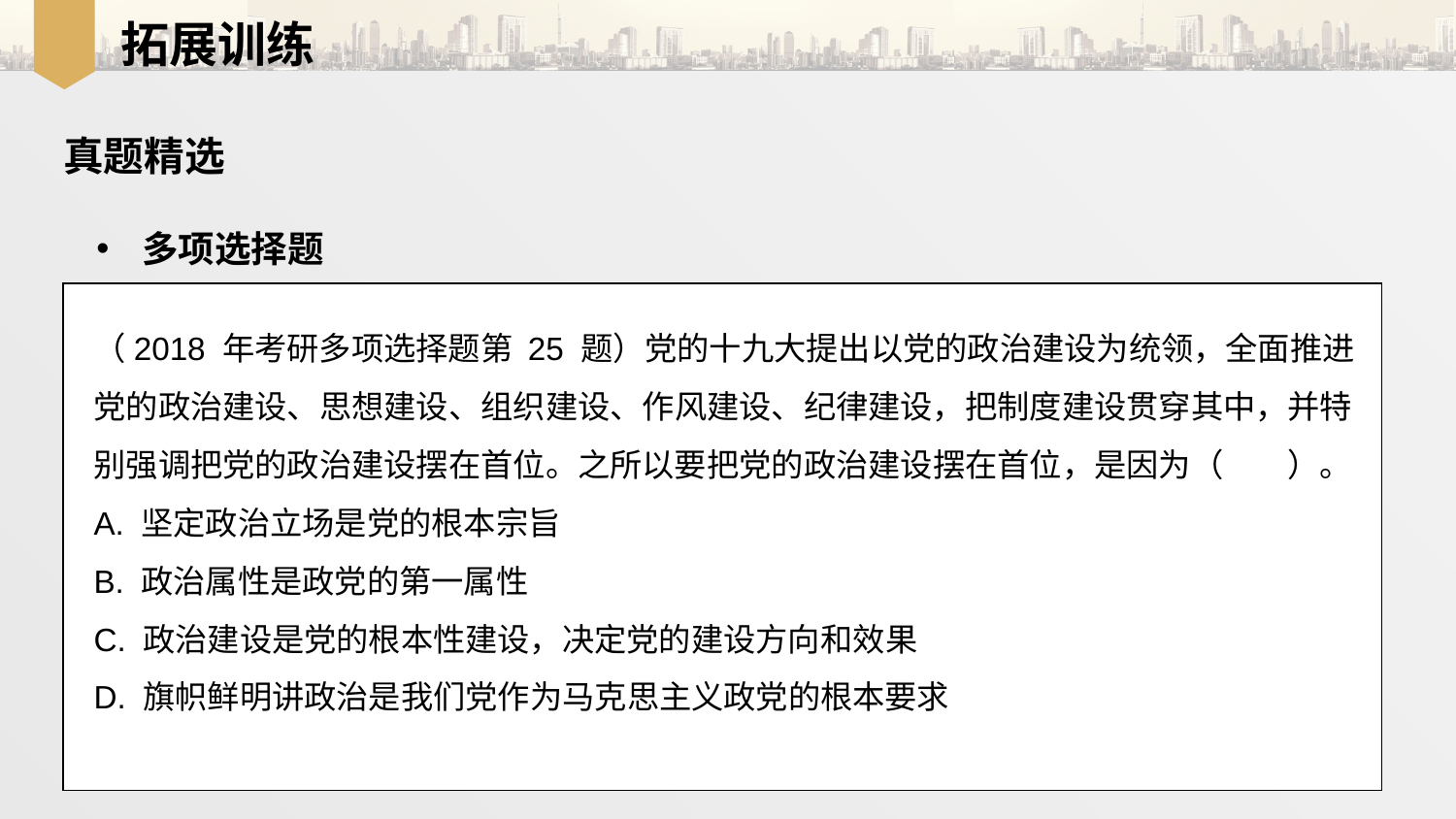

拓展训练
真题精选
多项选择题

（2018 年考研多项选择题第 25 题）党的十九大提出以党的政治建设为统领，全面推进党的政治建设、思想建设、组织建设、作风建设、纪律建设，把制度建设贯穿其中，并特别强调把党的政治建设摆在首位。之所以要把党的政治建设摆在首位，是因为（　　）。
A. 坚定政治立场是党的根本宗旨
B. 政治属性是政党的第一属性
C. 政治建设是党的根本性建设，决定党的建设方向和效果
D. 旗帜鲜明讲政治是我们党作为马克思主义政党的根本要求